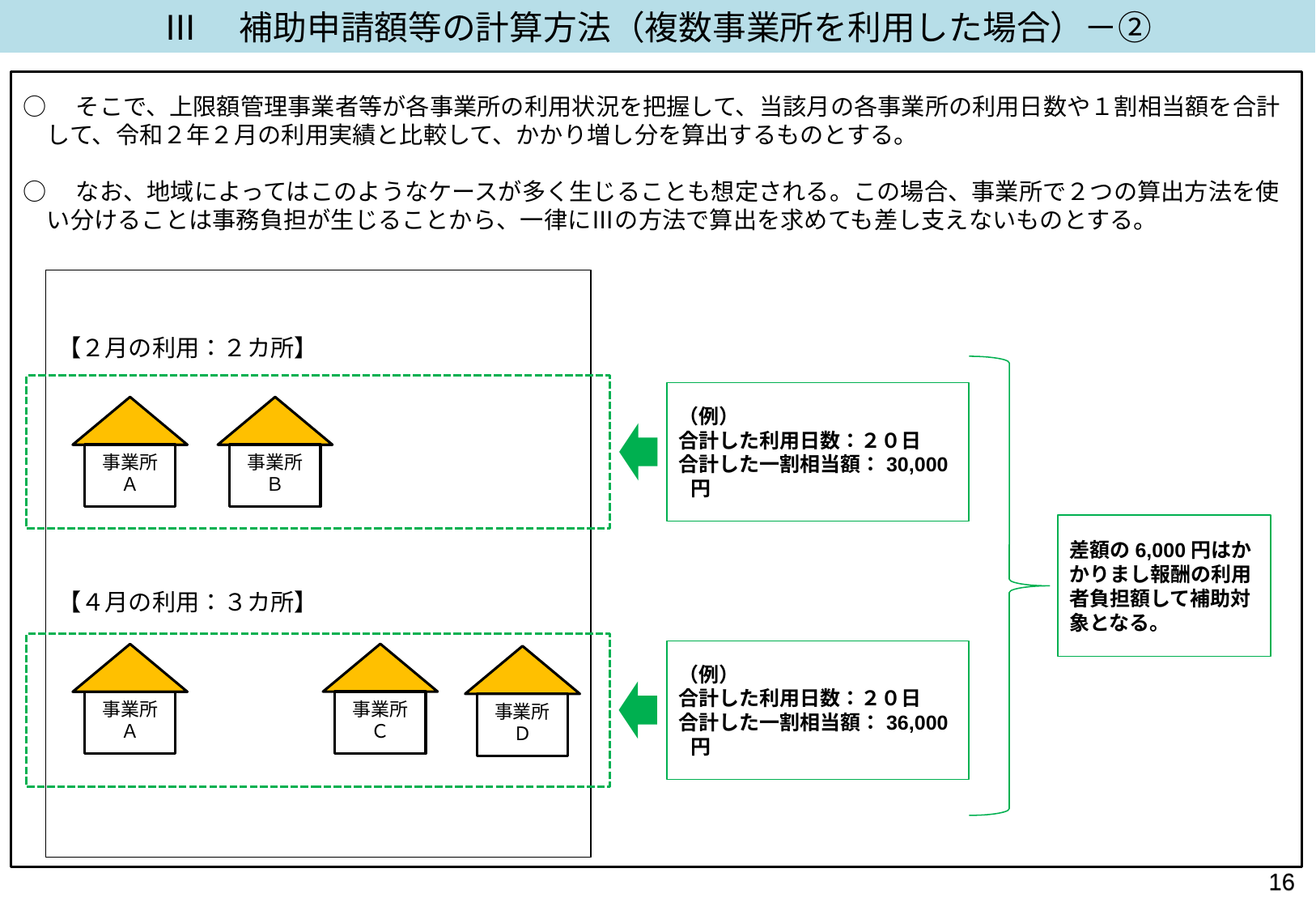

Ⅲ　補助申請額等の計算方法（複数事業所を利用した場合）－②

○　そこで、上限額管理事業者等が各事業所の利用状況を把握して、当該月の各事業所の利用日数や１割相当額を合計して、令和２年２月の利用実績と比較して、かかり増し分を算出するものとする。

○　なお、地域によってはこのようなケースが多く生じることも想定される。この場合、事業所で２つの算出方法を使い分けることは事務負担が生じることから、一律にⅢの方法で算出を求めても差し支えないものとする。

【２月の利用：２カ所】

【４月の利用：３カ所】

（例）
合計した利用日数：２０日
合計した一割相当額：30,000円

事業所
Ａ
事業所
Ｂ
差額の6,000円はかかりまし報酬の利用者負担額して補助対象となる。

（例）
合計した利用日数：２０日
合計した一割相当額：36,000円

事業所
Ｃ
事業所
Ａ
事業所
Ｄ
16
16